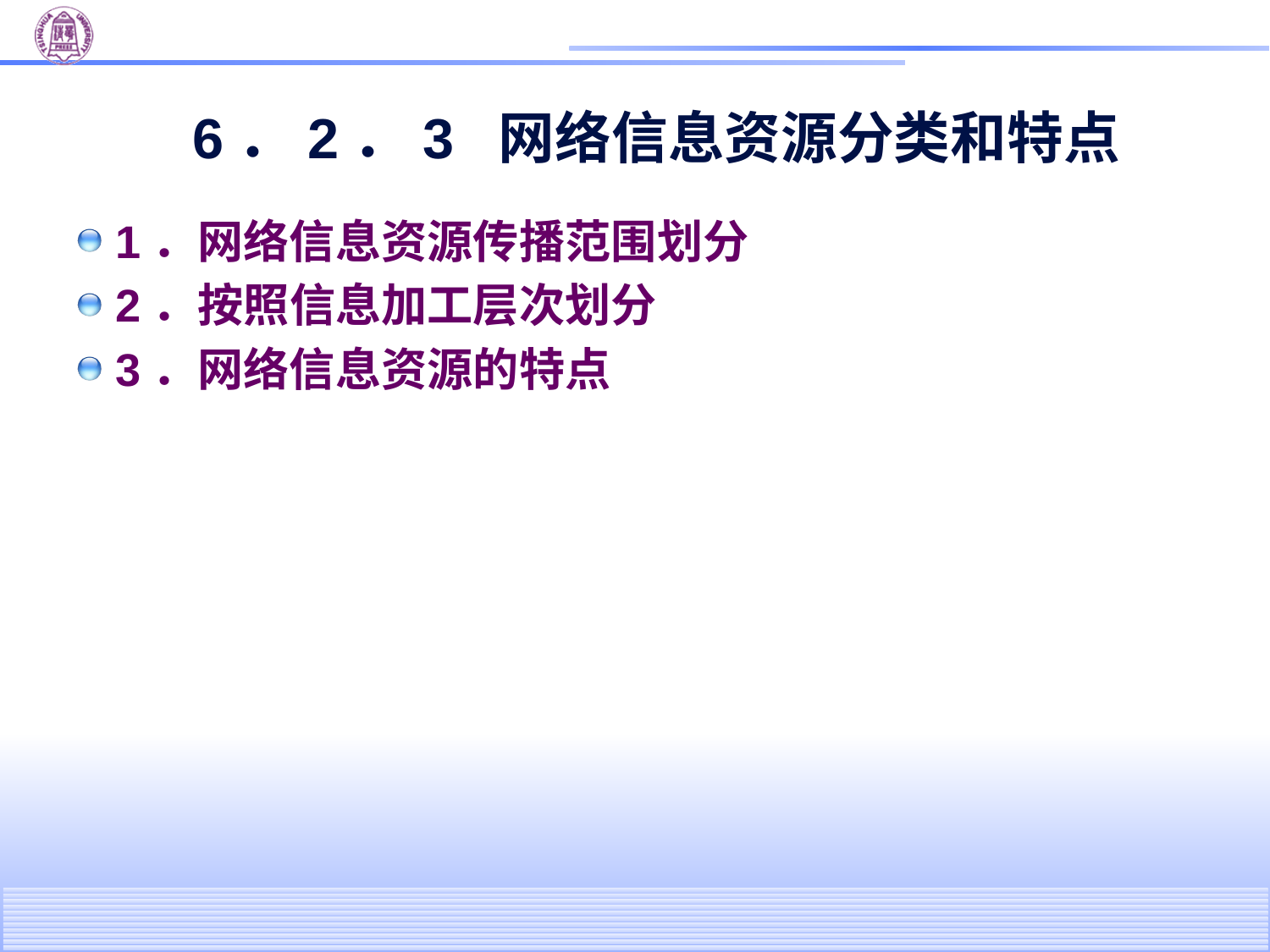

# 6．2．3  网络信息资源分类和特点
1．网络信息资源传播范围划分
2．按照信息加工层次划分
3．网络信息资源的特点